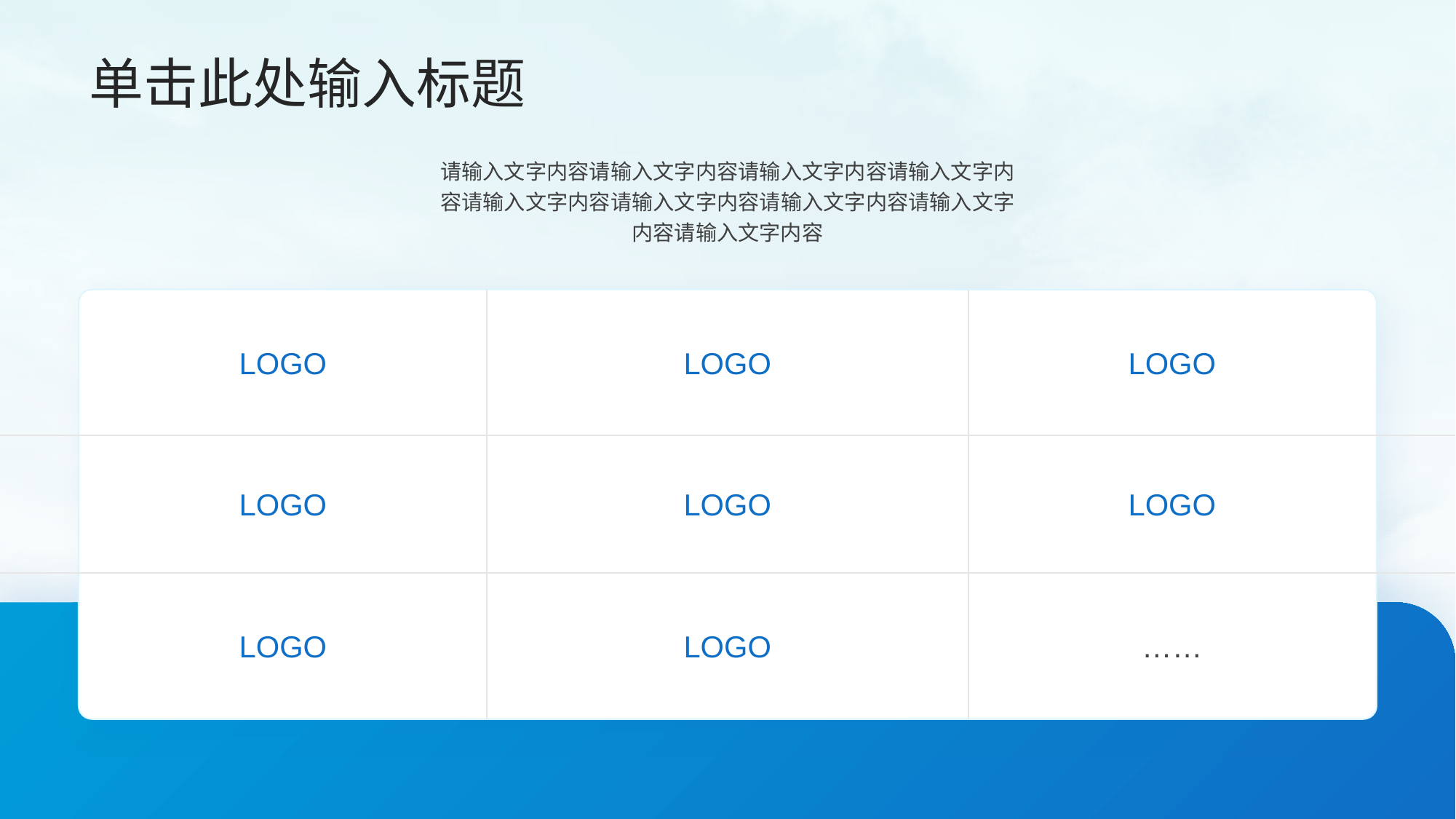

单击此处输入标题
请输入文字内容请输入文字内容请输入文字内容请输入文字内容请输入文字内容请输入文字内容请输入文字内容请输入文字内容请输入文字内容

LOGO
LOGO
LOGO
LOGO
LOGO
LOGO
`
LOGO
LOGO
……